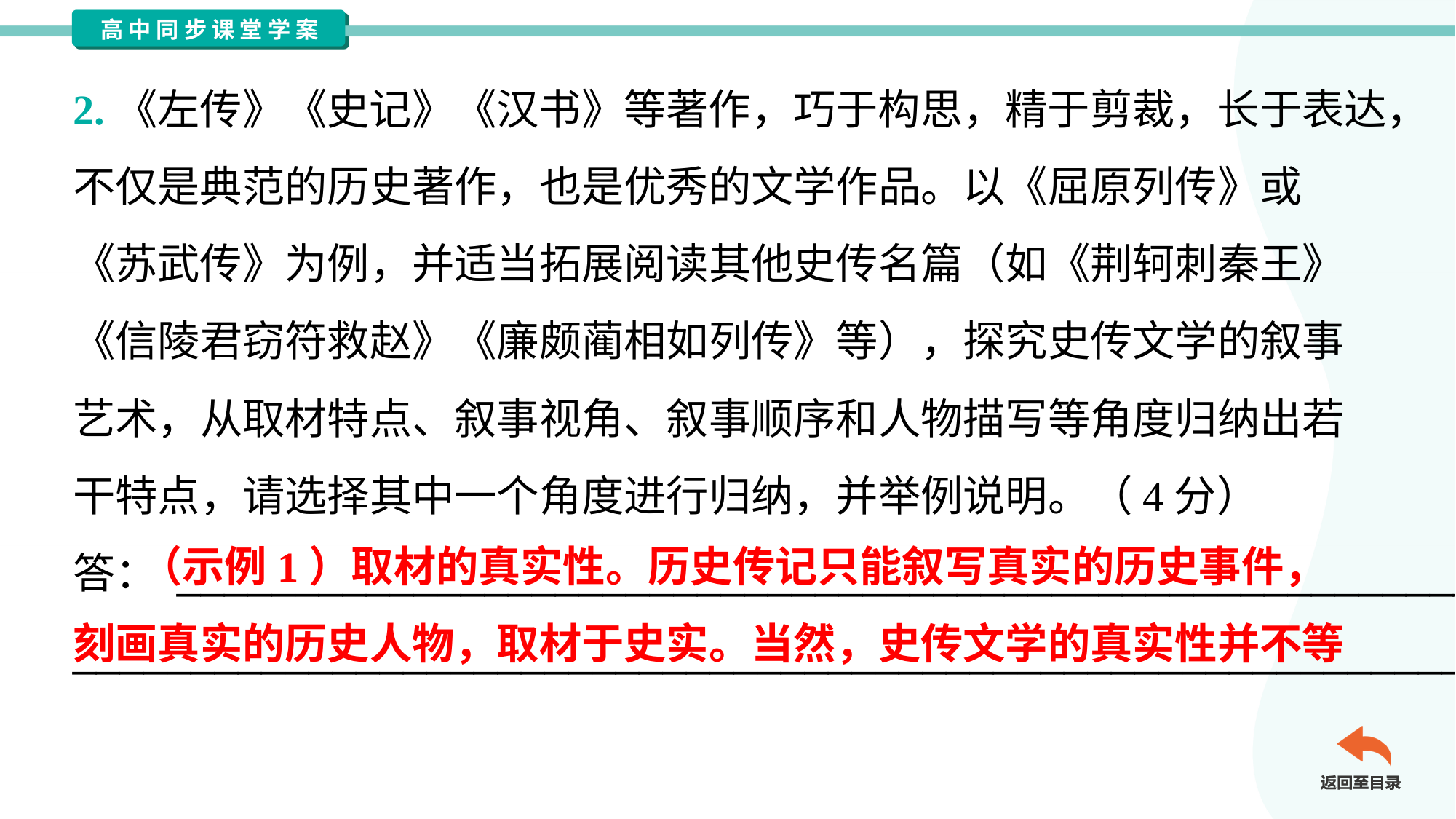

2.《左传》《史记》《汉书》等著作，巧于构思，精于剪裁，长于表达，
不仅是典范的历史著作，也是优秀的文学作品。以《屈原列传》或
《苏武传》为例，并适当拓展阅读其他史传名篇（如《荆轲刺秦王》
《信陵君窃符救赵》《廉颇蔺相如列传》等），探究史传文学的叙事
艺术，从取材特点、叙事视角、叙事顺序和人物描写等角度归纳出若
干特点，请选择其中一个角度进行归纳，并举例说明。（4分）
答： ________________________________________________________
_____________________________________________________________
      （示例1）取材的真实性。历史传记只能叙写真实的历史事件，
刻画真实的历史人物，取材于史实。当然，史传文学的真实性并不等